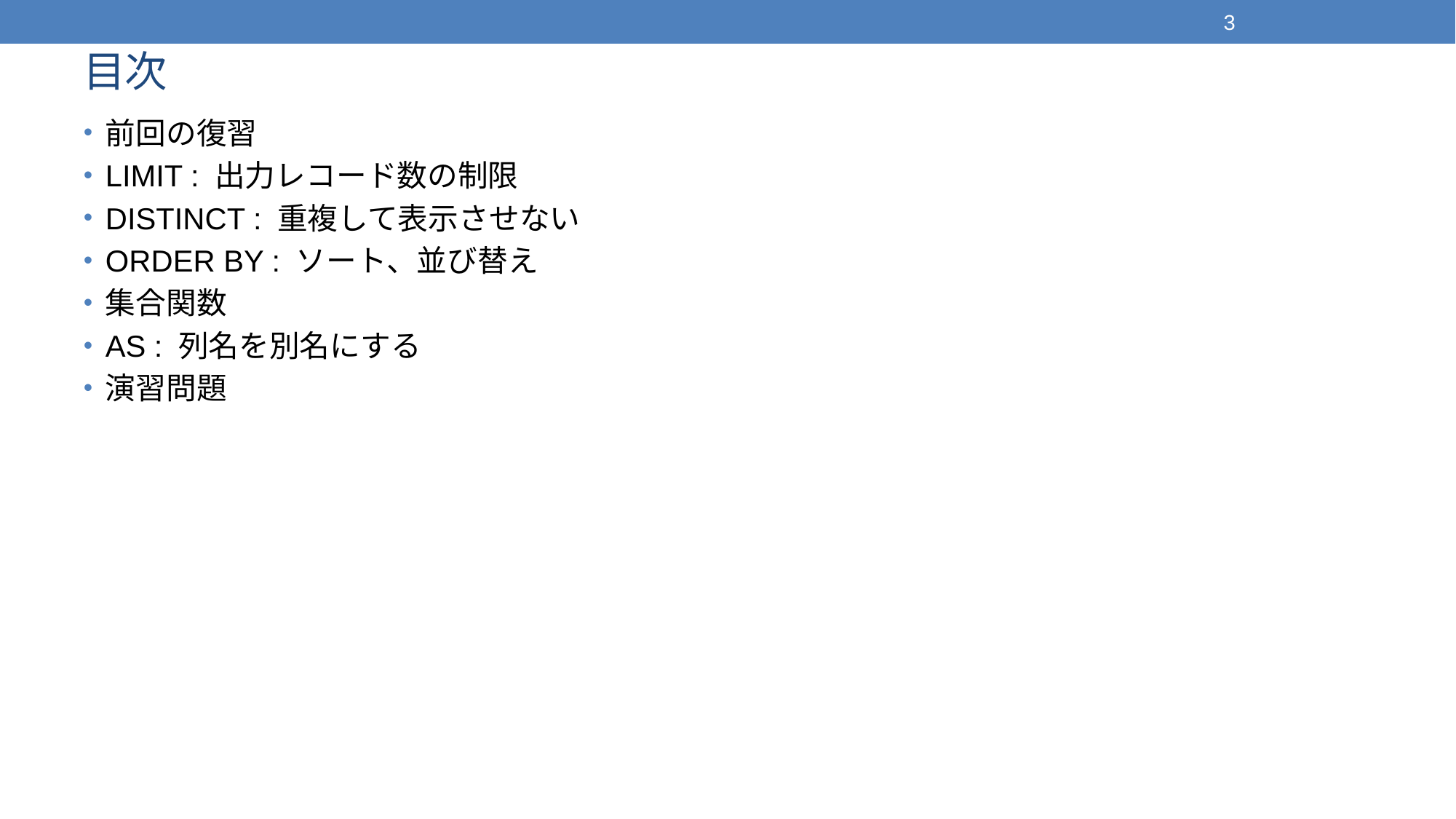

3
# 目次
前回の復習
LIMIT : 出力レコード数の制限
DISTINCT : 重複して表示させない
ORDER BY : ソート、並び替え
集合関数
AS : 列名を別名にする
演習問題